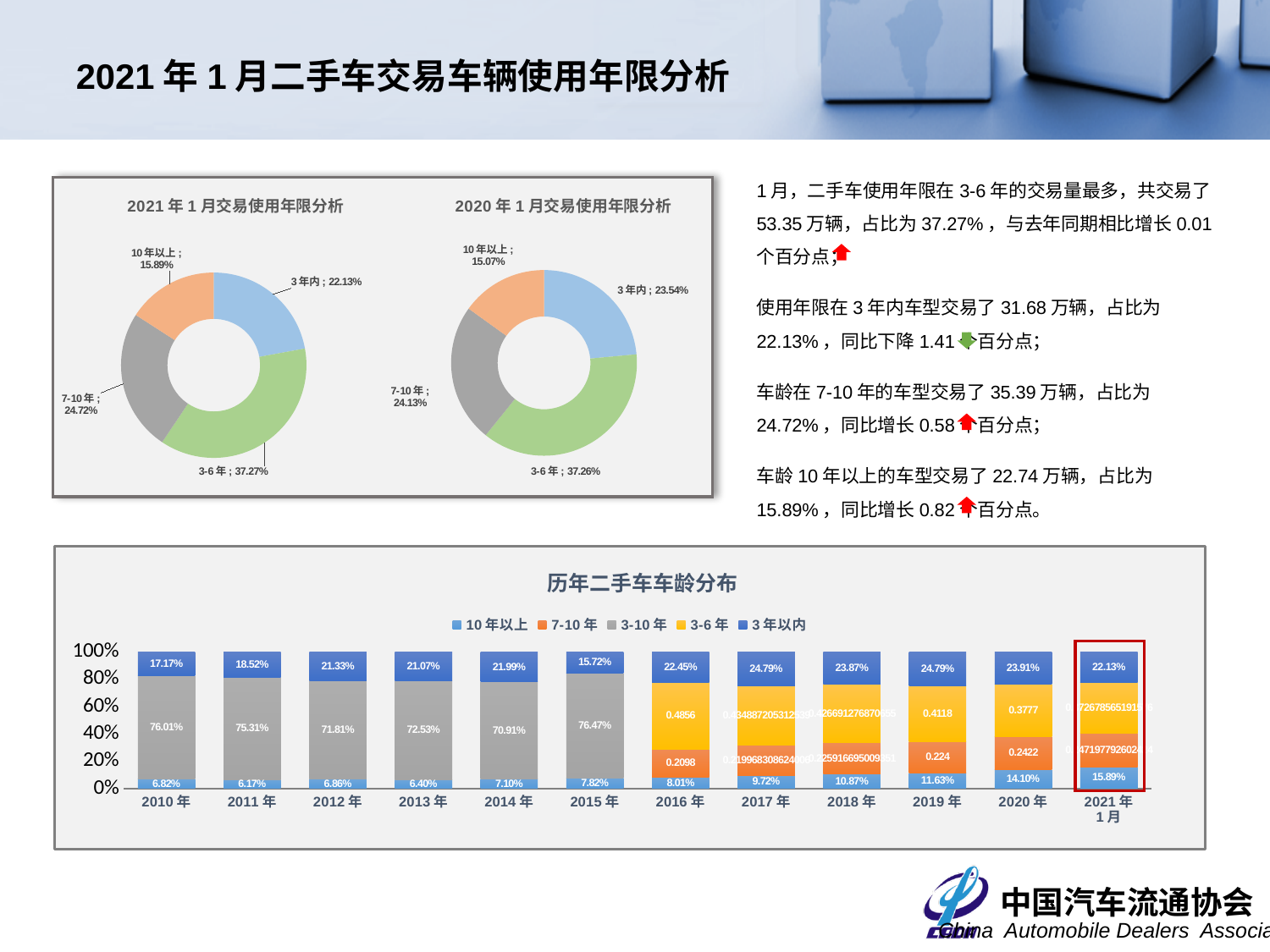

# 2021年1月二手车交易车辆使用年限分析
1月，二手车使用年限在3-6年的交易量最多，共交易了53.35万辆，占比为37.27%，与去年同期相比增长0.01个百分点；
使用年限在3年内车型交易了31.68万辆，占比为22.13%，同比下降1.41个百分点；
车龄在7-10年的车型交易了35.39万辆，占比为24.72%，同比增长0.58个百分点；
车龄10年以上的车型交易了22.74万辆，占比为15.89%，同比增长0.82个百分点。

### Chart: 2020年1月交易使用年限分析

| Category |  |
|---|---|
| 3年内 | 0.2353955431896302 |
| 3-6年 | 0.37259300253354793 |
| 7-10年 | 0.241348111516727 |
| 10年以上 | 0.15066334276009485 |

### Chart: 2021年1月交易使用年限分析

| Category | 交易数量 |
|---|---|
| 3年内 | 0.22127274632391464 |
| 3-6年 | 0.37267856519157555 |
| 7-10年 | 0.24719779260242394 |
| 10年以上 | 0.15885089588208584 |

### Chart: 历年二手车车龄分布

| Category | 10年以上 | 7-10年 | 3-10年 | 3-6年 | 3年以内 |
|---|---|---|---|---|---|
| 2010年 | 0.0682 | None | 0.7601 | None | 0.1717 |
| 2011年 | 0.0617 | None | 0.7531 | None | 0.1852 |
| 2012年 | 0.0686 | None | 0.7181 | None | 0.2133 |
| 2013年 | 0.064 | None | 0.7253 | None | 0.2107 |
| 2014年 | 0.071 | None | 0.7091 | None | 0.2199 |
| 2015年 | 0.0782 | None | 0.7647 | None | 0.1572 |
| 2016年 | 0.0801 | 0.2098 | None | 0.4856 | 0.2245 |
| 2017年 | 0.0972023691924344 | 0.219968308624006 | None | 0.434887205312539 | 0.247942116871021 |
| 2018年 | 0.108740406263708 | 0.225916695009351 | None | 0.426691276870655 | 0.238651621856286 |
| 2019年 | 0.1163 | 0.224 | None | 0.4118 | 0.2479 |
| 2020年 | 0.141 | 0.2422 | None | 0.3777 | 0.2391 |
| 2021年
1月 | 0.15885089588208584 | 0.24719779260242394 | None | 0.37267856519157555 | 0.22127274632391464 |